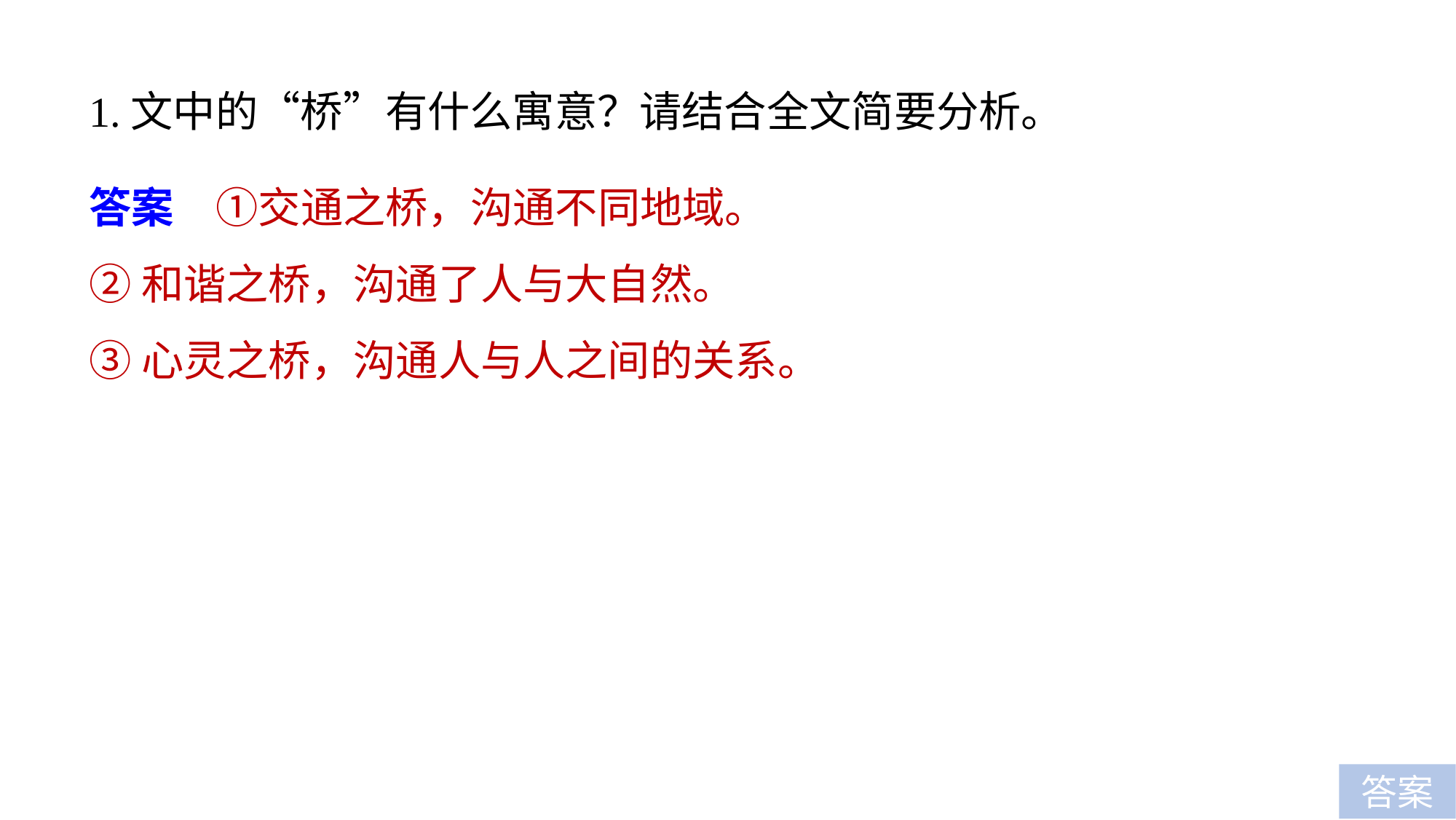

1.文中的“桥”有什么寓意？请结合全文简要分析。
答案　①交通之桥，沟通不同地域。
②和谐之桥，沟通了人与大自然。
③心灵之桥，沟通人与人之间的关系。
答案